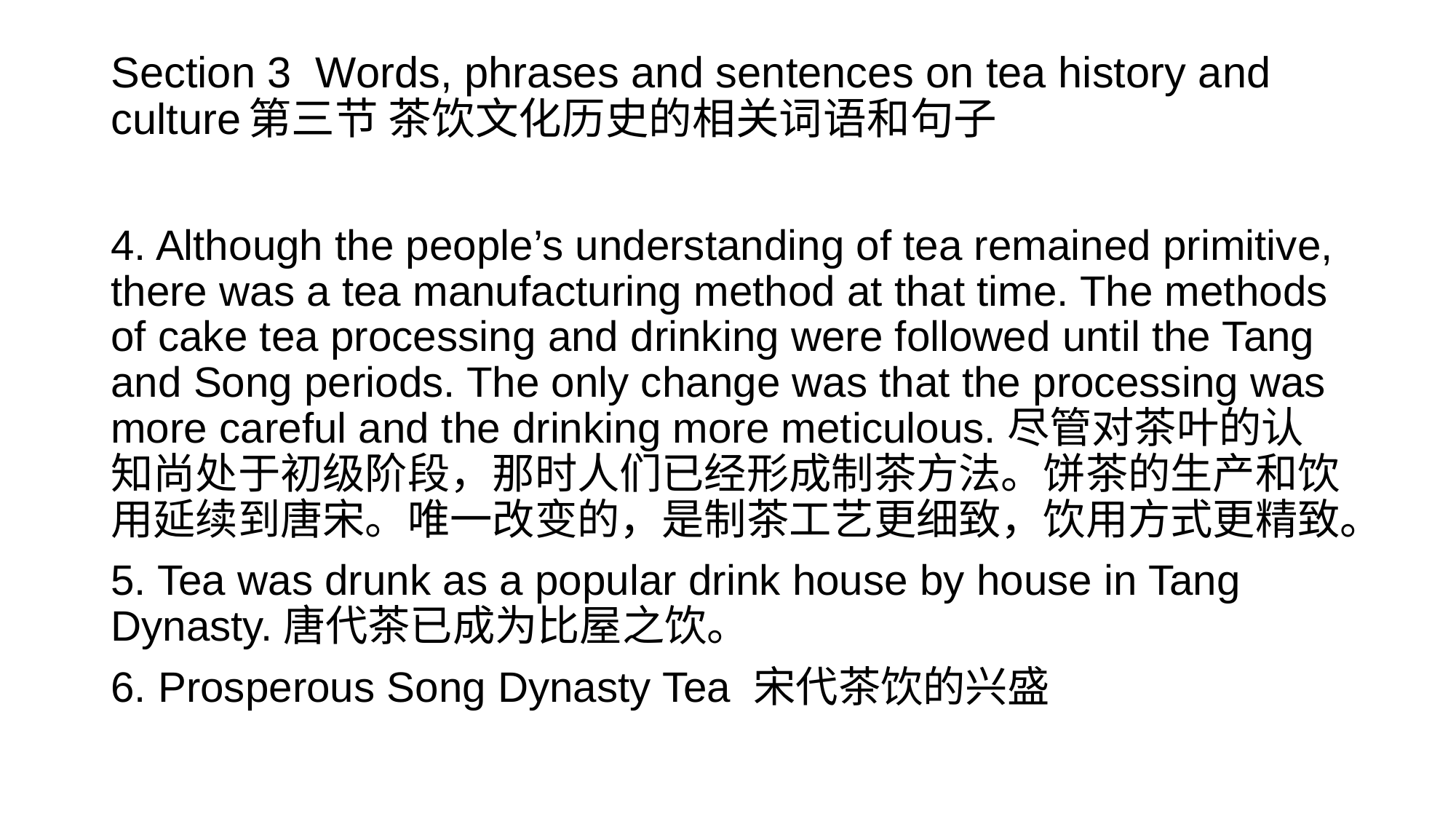

# Section 3  Words, phrases and sentences on tea history and culture第三节 茶饮文化历史的相关词语和句子
4. Although the people’s understanding of tea remained primitive, there was a tea manufacturing method at that time. The methods of cake tea processing and drinking were followed until the Tang and Song periods. The only change was that the processing was more careful and the drinking more meticulous.尽管对茶叶的认知尚处于初级阶段，那时人们已经形成制茶方法。饼茶的生产和饮用延续到唐宋。唯一改变的，是制茶工艺更细致，饮用方式更精致。
5. Tea was drunk as a popular drink house by house in Tang Dynasty.唐代茶已成为比屋之饮。
6. Prosperous Song Dynasty Tea 宋代茶饮的兴盛